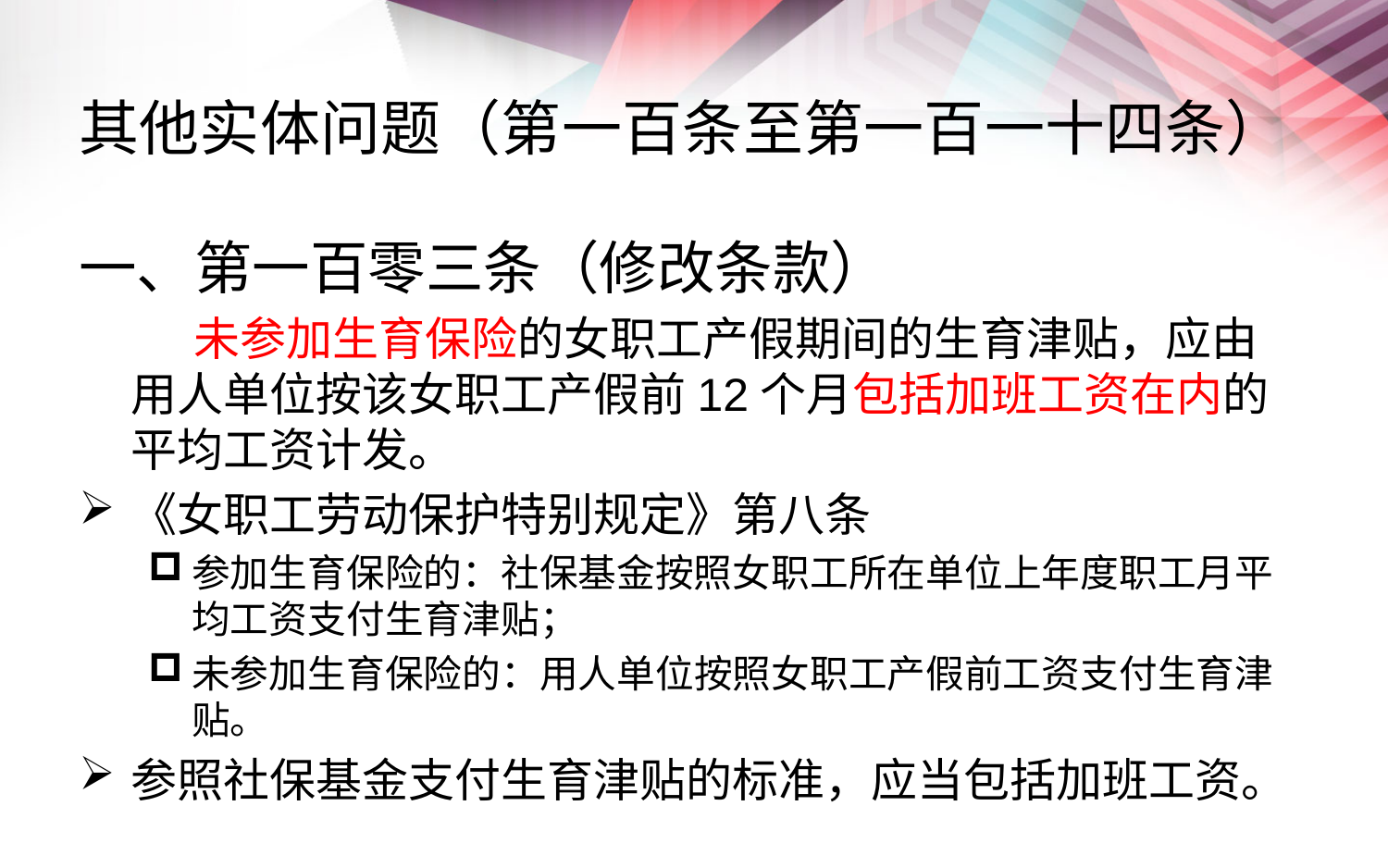

# 其他实体问题（第一百条至第一百一十四条）
一、第一百零三条（修改条款）
          未参加生育保险的女职工产假期间的生育津贴，应由用人单位按该女职工产假前12个月包括加班工资在内的平均工资计发。
《女职工劳动保护特别规定》第八条
参加生育保险的：社保基金按照女职工所在单位上年度职工月平均工资支付生育津贴；
未参加生育保险的：用人单位按照女职工产假前工资支付生育津贴。
参照社保基金支付生育津贴的标准，应当包括加班工资。